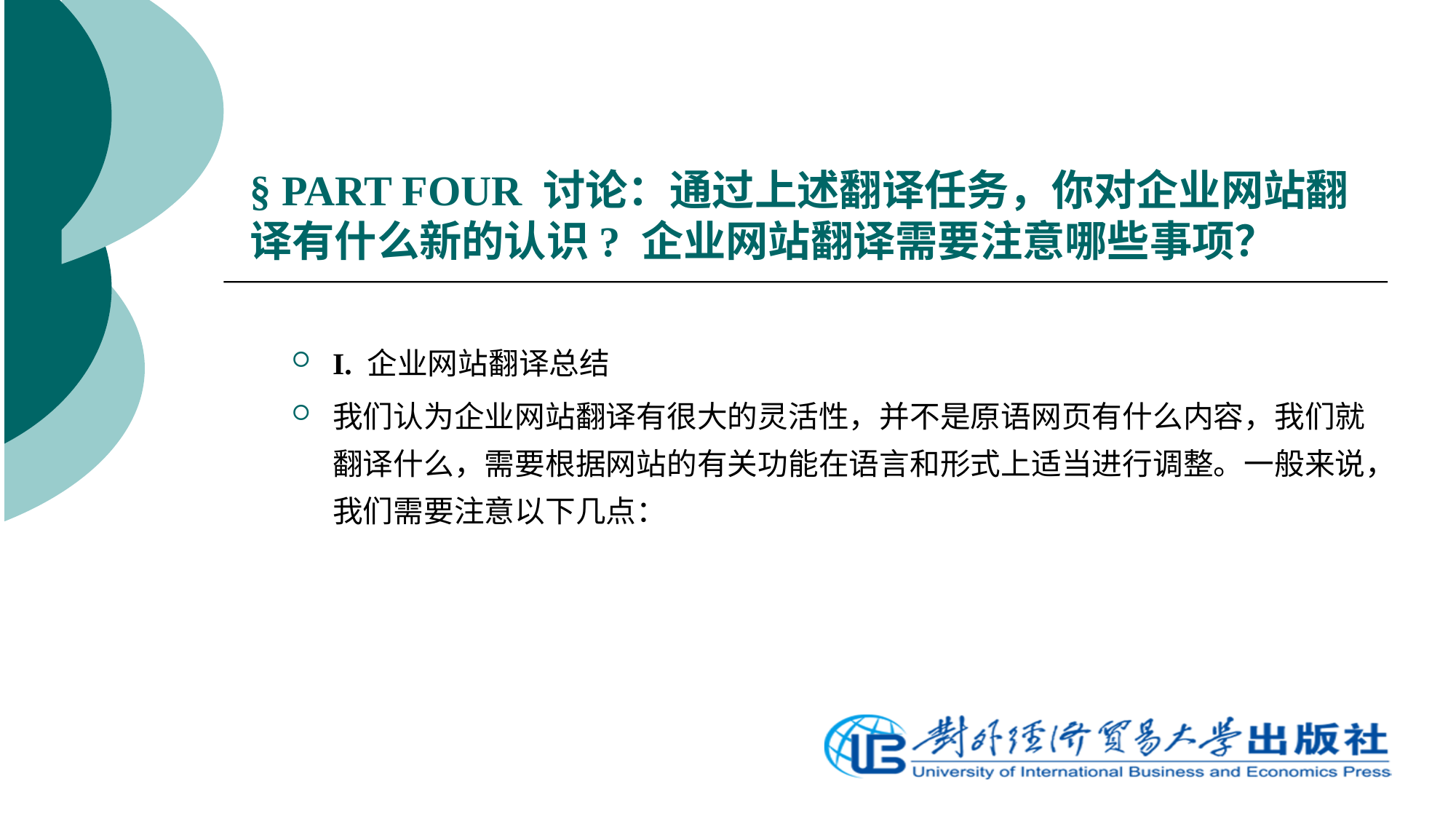

# § PART FOUR 讨论：通过上述翻译任务，你对企业网站翻译有什么新的认识? 企业网站翻译需要注意哪些事项？
I. 企业网站翻译总结
我们认为企业网站翻译有很大的灵活性，并不是原语网页有什么内容，我们就翻译什么，需要根据网站的有关功能在语言和形式上适当进行调整。一般来说，我们需要注意以下几点：